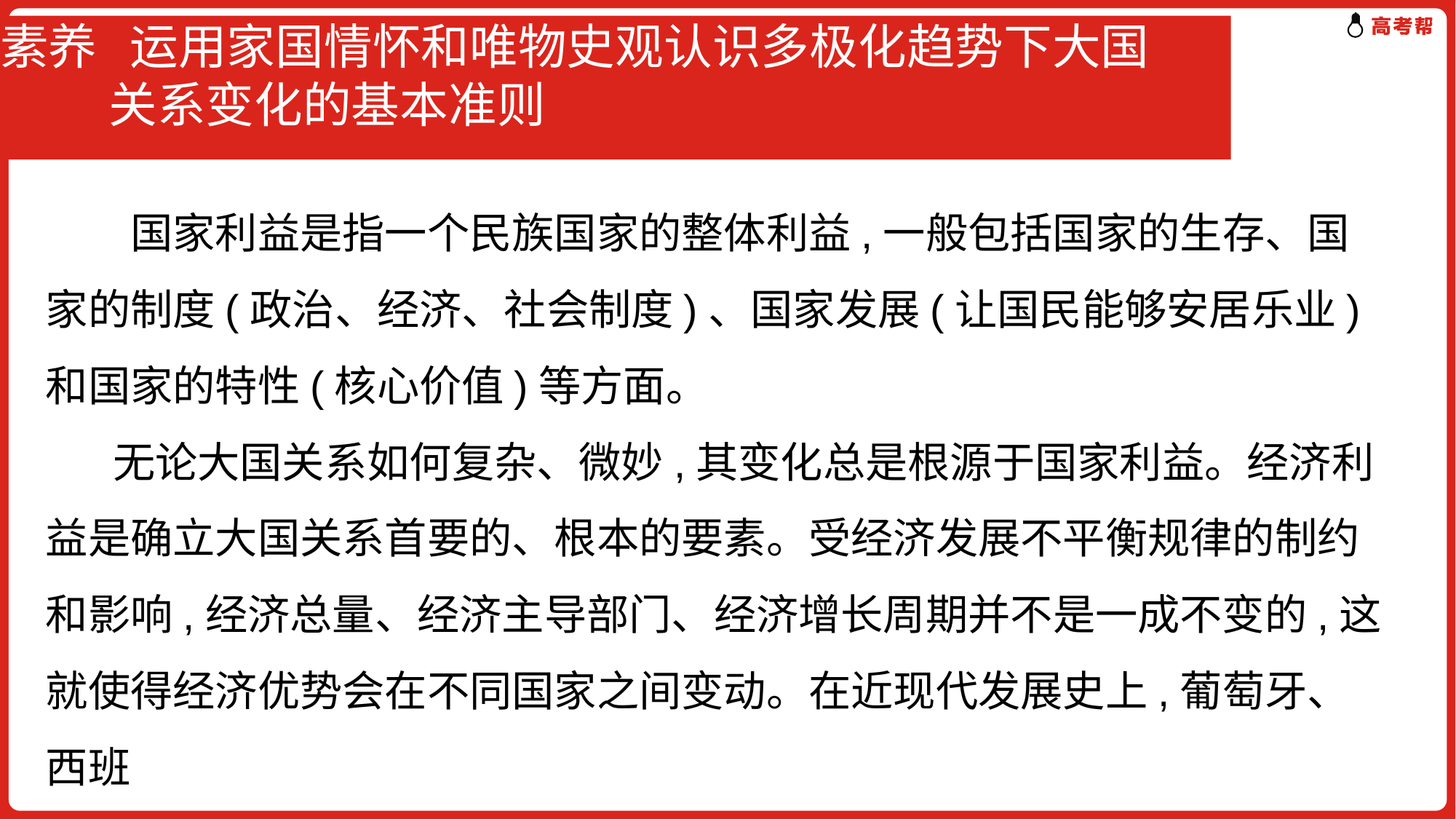

# 素养   运用家国情怀和唯物史观认识多极化趋势下大国 关系变化的基本准则
　　国家利益是指一个民族国家的整体利益,一般包括国家的生存、国家的制度(政治、经济、社会制度)、国家发展(让国民能够安居乐业)和国家的特性(核心价值)等方面。
      无论大国关系如何复杂、微妙,其变化总是根源于国家利益。经济利益是确立大国关系首要的、根本的要素。受经济发展不平衡规律的制约和影响,经济总量、经济主导部门、经济增长周期并不是一成不变的,这就使得经济优势会在不同国家之间变动。在近现代发展史上,葡萄牙、西班